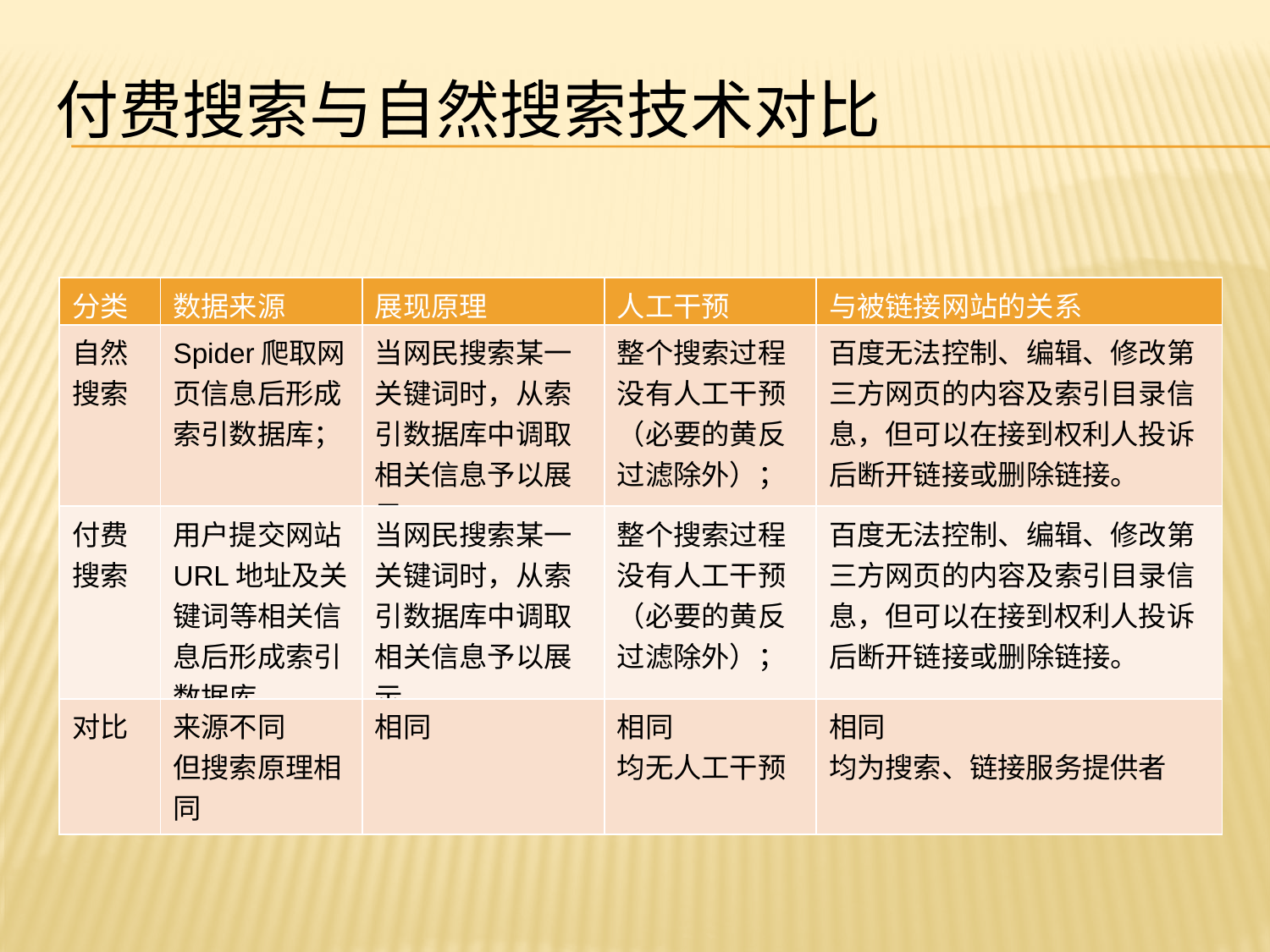

# 付费搜索与自然搜索技术对比

| 分类 | 数据来源 | 展现原理 | 人工干预 | 与被链接网站的关系 |
| --- | --- | --- | --- | --- |
| 自然搜索 | Spider爬取网页信息后形成索引数据库； | 当网民搜索某一关键词时，从索引数据库中调取相关信息予以展示； | 整个搜索过程没有人工干预（必要的黄反过滤除外）； | 百度无法控制、编辑、修改第三方网页的内容及索引目录信息，但可以在接到权利人投诉后断开链接或删除链接。 |
| 付费搜索 | 用户提交网站URL地址及关键词等相关信息后形成索引数据库 | 当网民搜索某一关键词时，从索引数据库中调取相关信息予以展示 | 整个搜索过程没有人工干预（必要的黄反过滤除外）； | 百度无法控制、编辑、修改第三方网页的内容及索引目录信息，但可以在接到权利人投诉后断开链接或删除链接。 |
| 对比 | 来源不同 但搜索原理相同 | 相同 | 相同 均无人工干预 | 相同 均为搜索、链接服务提供者 |